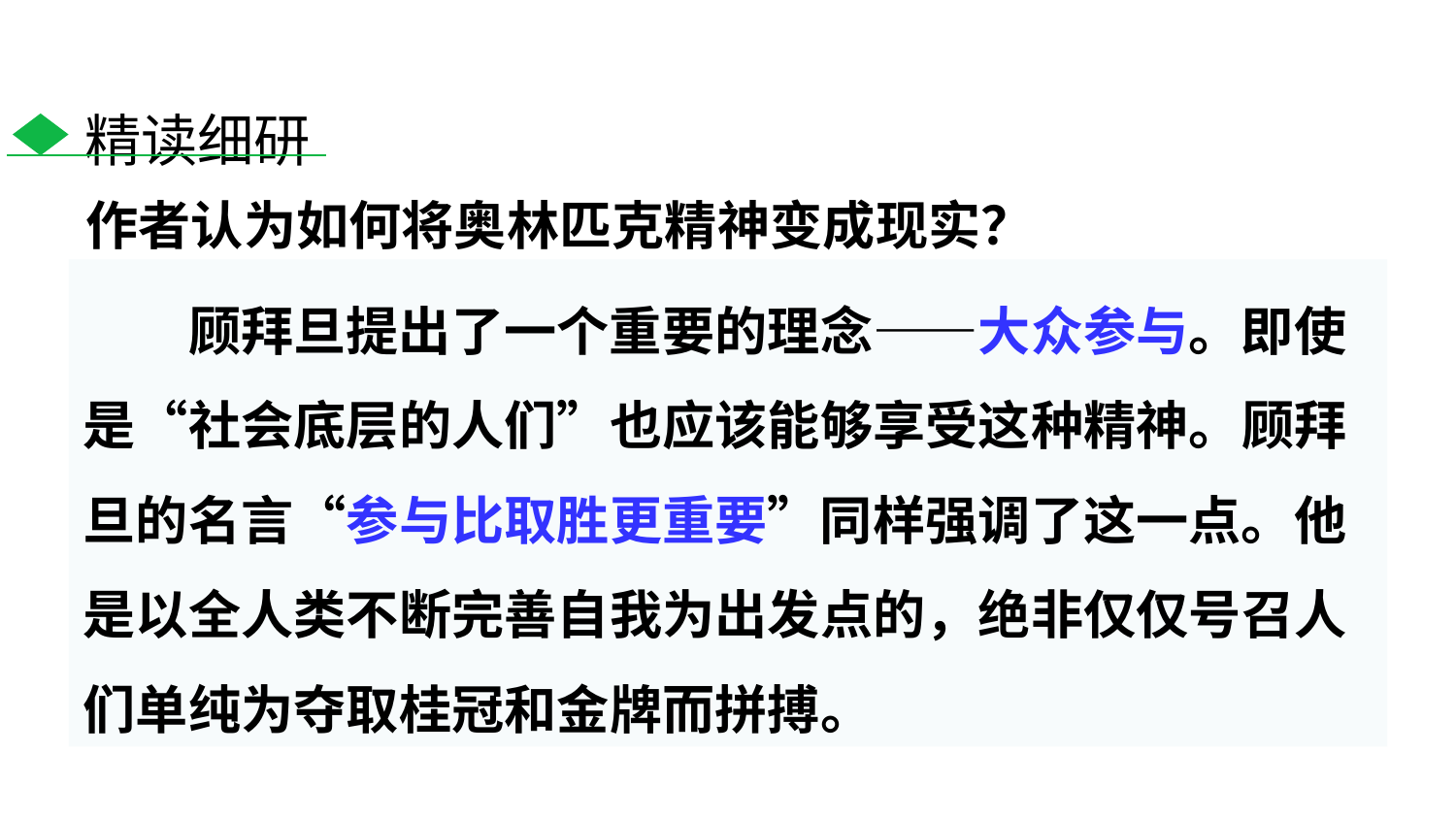

精读细研

作者认为如何将奥林匹克精神变成现实？
　　顾拜旦提出了一个重要的理念——大众参与。即使是“社会底层的人们”也应该能够享受这种精神。顾拜旦的名言“参与比取胜更重要”同样强调了这一点。他是以全人类不断完善自我为出发点的，绝非仅仅号召人们单纯为夺取桂冠和金牌而拼搏。